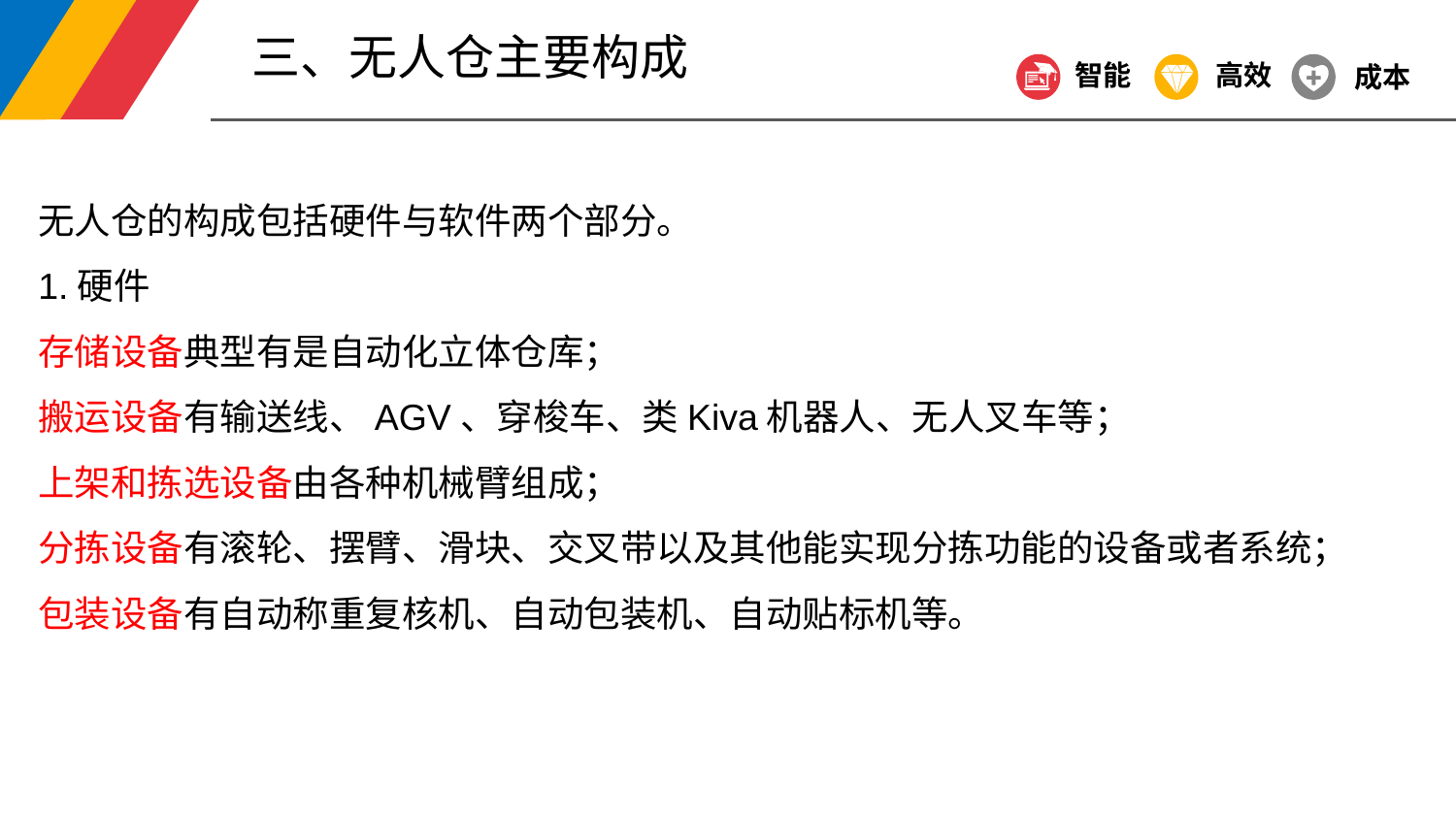

三、无人仓主要构成
智能
高效
成本
无人仓的构成包括硬件与软件两个部分。
1.硬件
存储设备典型有是自动化立体仓库；
搬运设备有输送线、AGV、穿梭车、类Kiva机器人、无人叉车等；
上架和拣选设备由各种机械臂组成；
分拣设备有滚轮、摆臂、滑块、交叉带以及其他能实现分拣功能的设备或者系统；
包装设备有自动称重复核机、自动包装机、自动贴标机等。